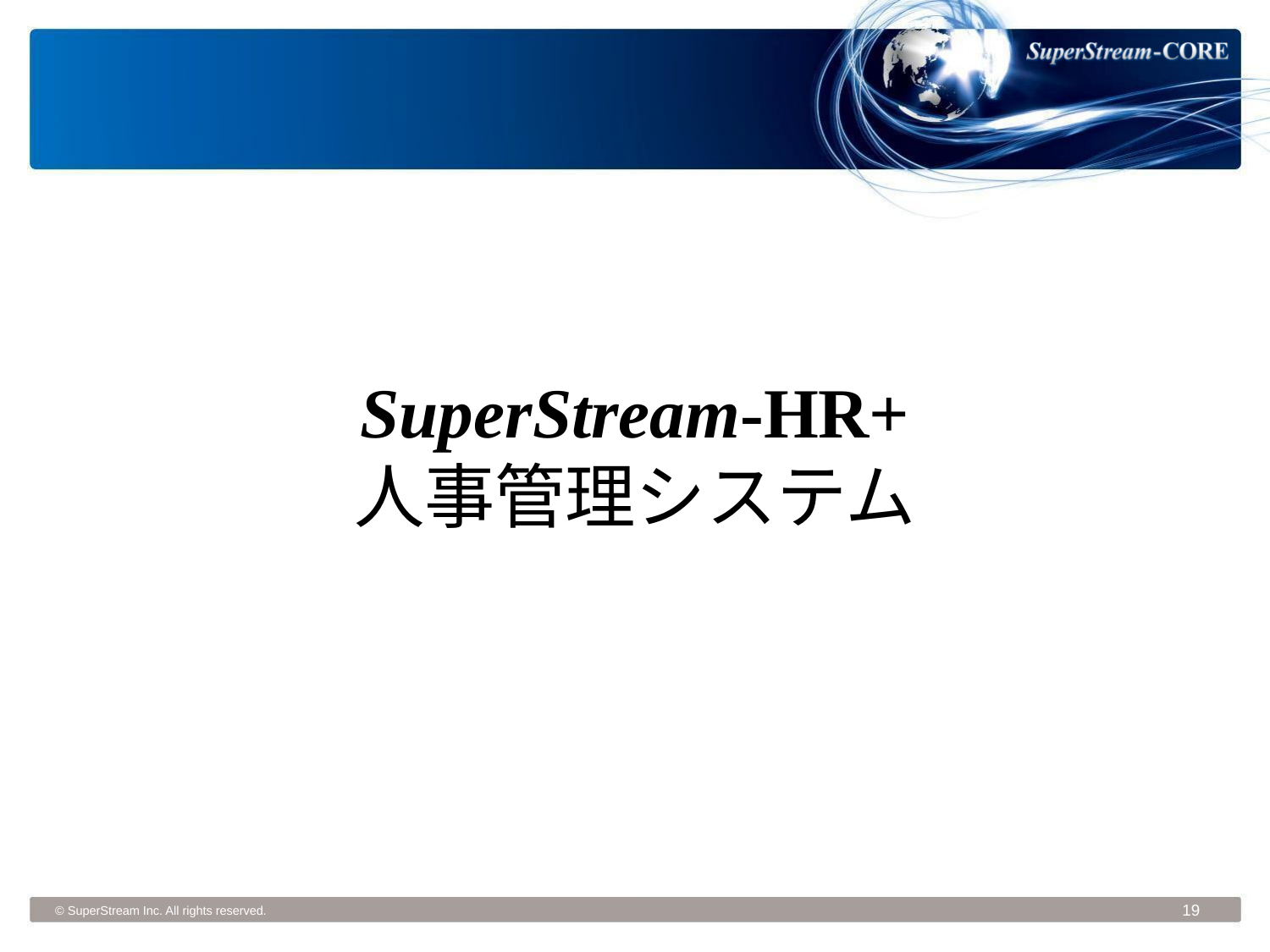

SuperStream-HR+
人事管理システム

© SuperStream Inc. All rights reserved.
19